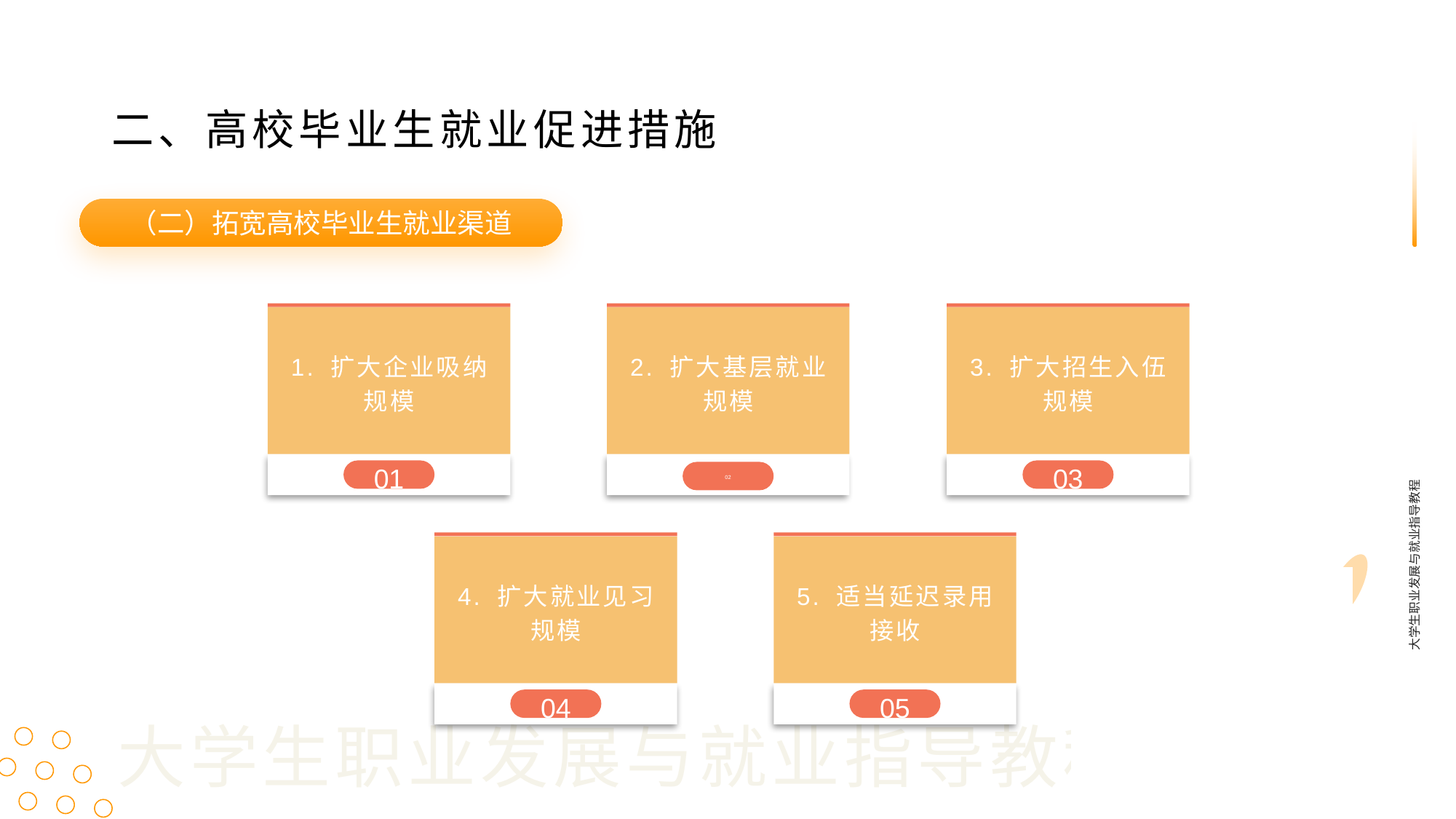

二、高校毕业生就业促进措施

（二）拓宽高校毕业生就业渠道

1. 扩大企业吸纳
规模

01

2. 扩大基层就业
规模

02

3. 扩大招生入伍
规模

03

大学生职业发展与就业指导教程

4. 扩大就业见习
规模

04

5. 适当延迟录用
接收

05

大学生职业发展与就业指导教程